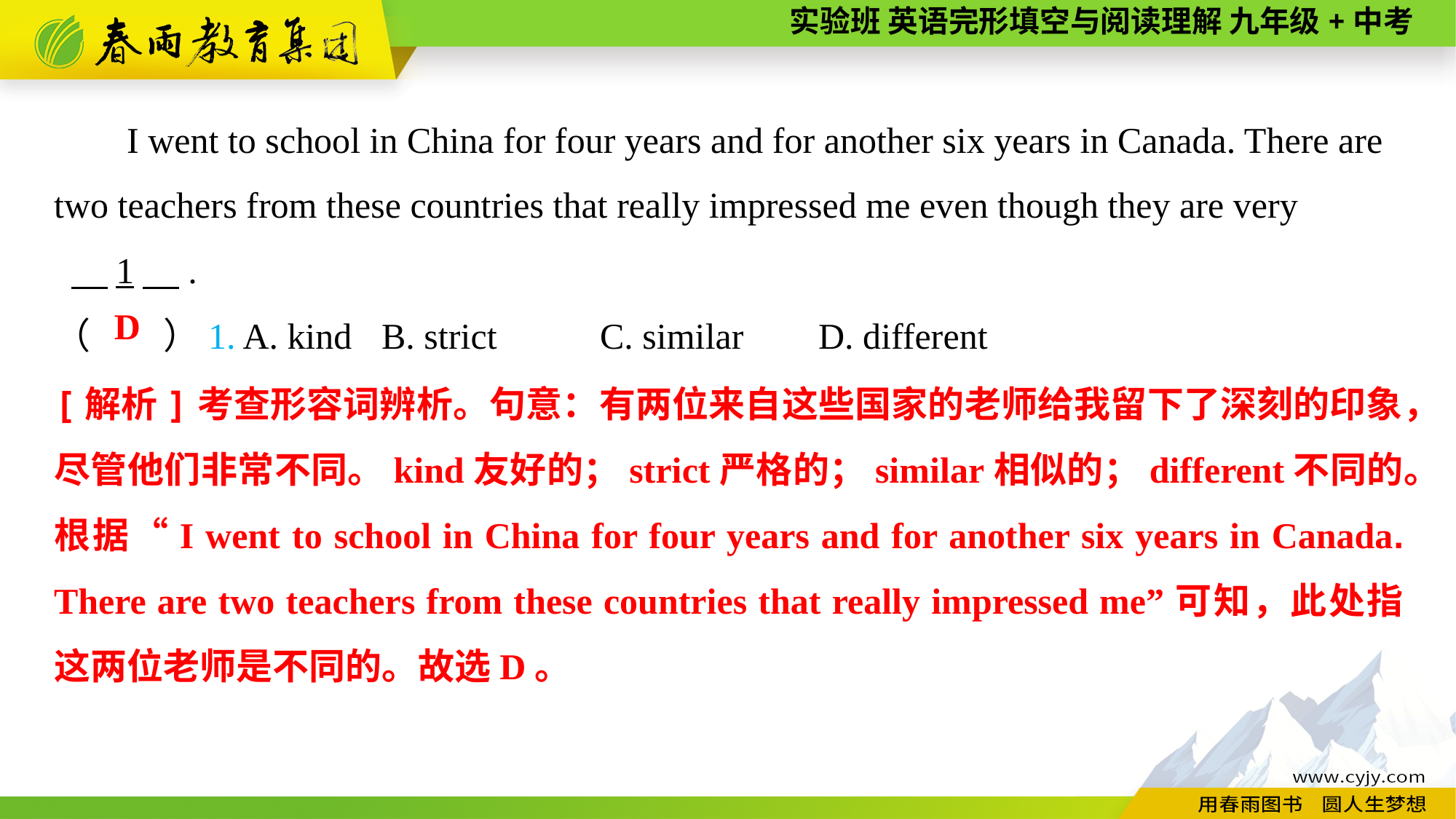

I went to school in China for four years and for another six years in Canada. There are two teachers from these countries that really impressed me even though they are very
 　1　.
（　　）1. A. kind	B. strict	C. similar	D. different
D
[解析]考查形容词辨析。句意：有两位来自这些国家的老师给我留下了深刻的印象，尽管他们非常不同。kind友好的；strict严格的；similar相似的；different不同的。根据“I went to school in China for four years and for another six years in Canada. There are two teachers from these countries that really impressed me”可知，此处指这两位老师是不同的。故选D。